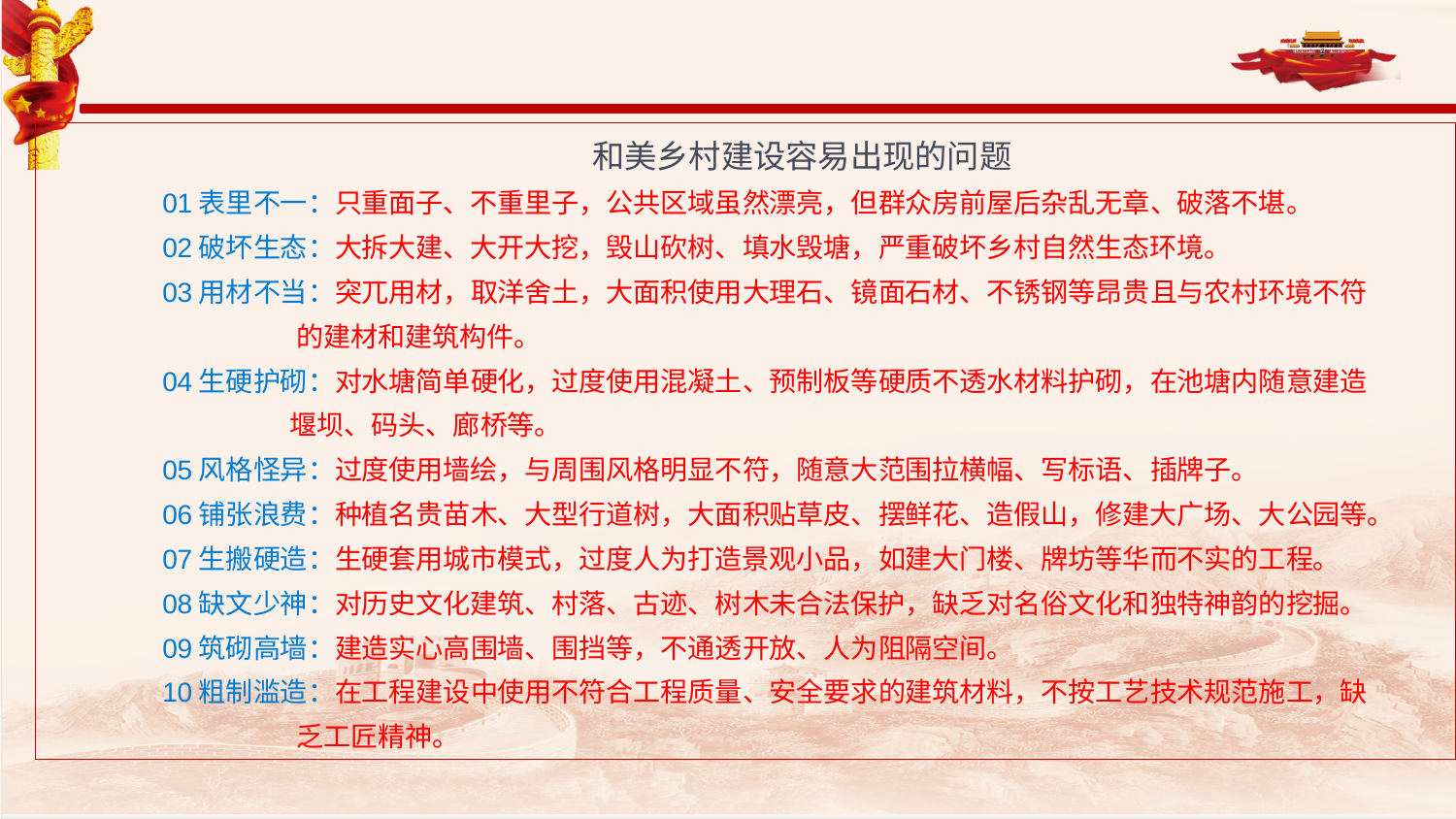

和美乡村建设容易出现的问题
01表里不一：只重面子、不重里子，公共区域虽然漂亮，但群众房前屋后杂乱无章、破落不堪。
02破坏生态：大拆大建、大开大挖，毁山砍树、填水毁塘，严重破坏乡村自然生态环境。
03用材不当：突兀用材，取洋舍土，大面积使用大理石、镜面石材、不锈钢等昂贵且与农村环境不符
                     的建材和建筑构件。
04生硬护砌：对水塘简单硬化，过度使用混凝土、预制板等硬质不透水材料护砌，在池塘内随意建造
                    堰坝、码头、廊桥等。
05风格怪异：过度使用墙绘，与周围风格明显不符，随意大范围拉横幅、写标语、插牌子。
06铺张浪费：种植名贵苗木、大型行道树，大面积贴草皮、摆鲜花、造假山，修建大广场、大公园等。
07生搬硬造：生硬套用城市模式，过度人为打造景观小品，如建大门楼、牌坊等华而不实的工程。
08缺文少神：对历史文化建筑、村落、古迹、树木未合法保护，缺乏对名俗文化和独特神韵的挖掘。
09筑砌高墙：建造实心高围墙、围挡等，不通透开放、人为阻隔空间。
10粗制滥造：在工程建设中使用不符合工程质量、安全要求的建筑材料，不按工艺技术规范施工，缺
                     乏工匠精神。